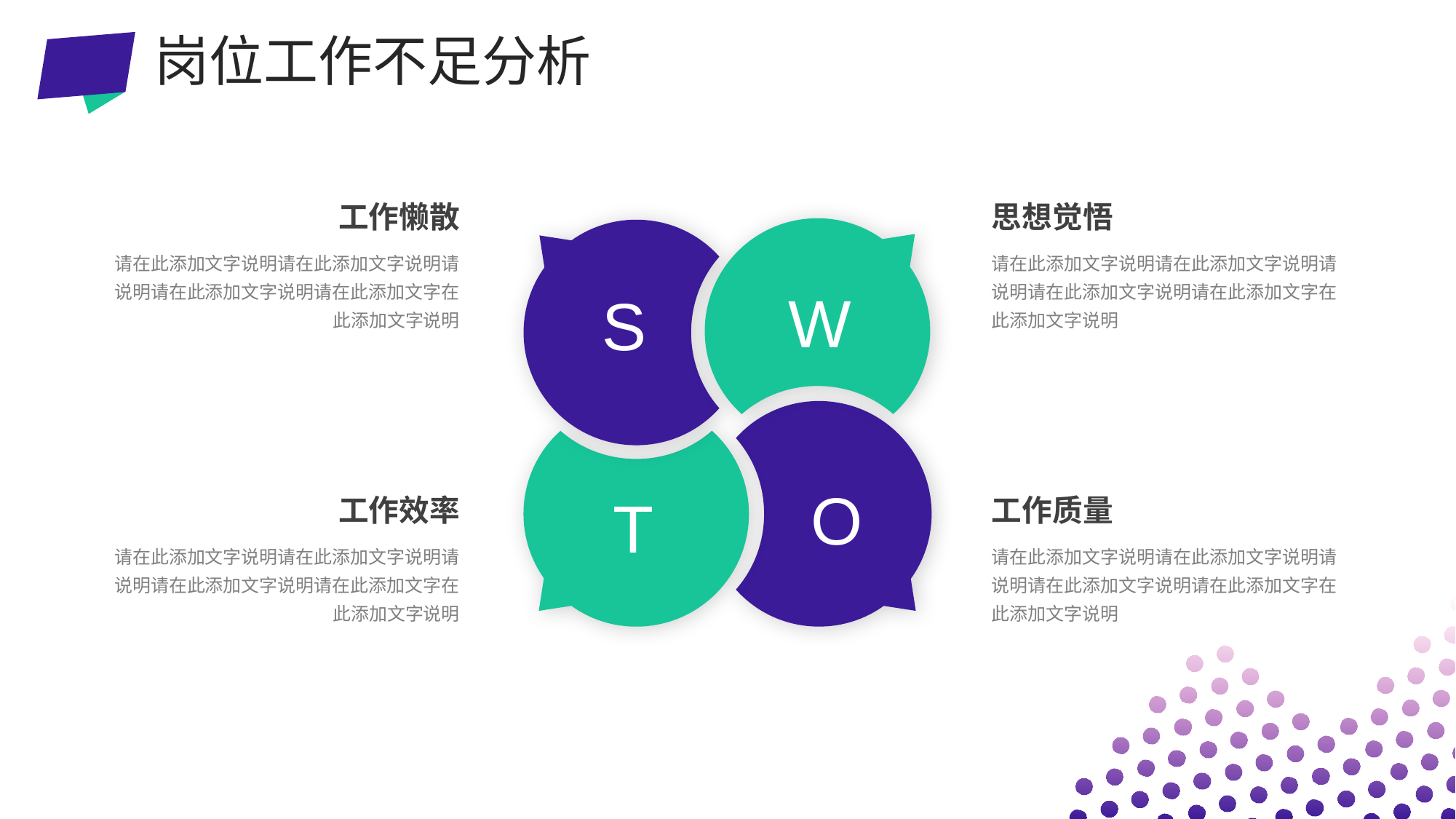

岗位工作不足分析
工作懒散
请在此添加文字说明请在此添加文字说明请说明请在此添加文字说明请在此添加文字在此添加文字说明
思想觉悟
请在此添加文字说明请在此添加文字说明请说明请在此添加文字说明请在此添加文字在此添加文字说明

W
S

O
工作效率
请在此添加文字说明请在此添加文字说明请说明请在此添加文字说明请在此添加文字在此添加文字说明
工作质量
请在此添加文字说明请在此添加文字说明请说明请在此添加文字说明请在此添加文字在此添加文字说明
T